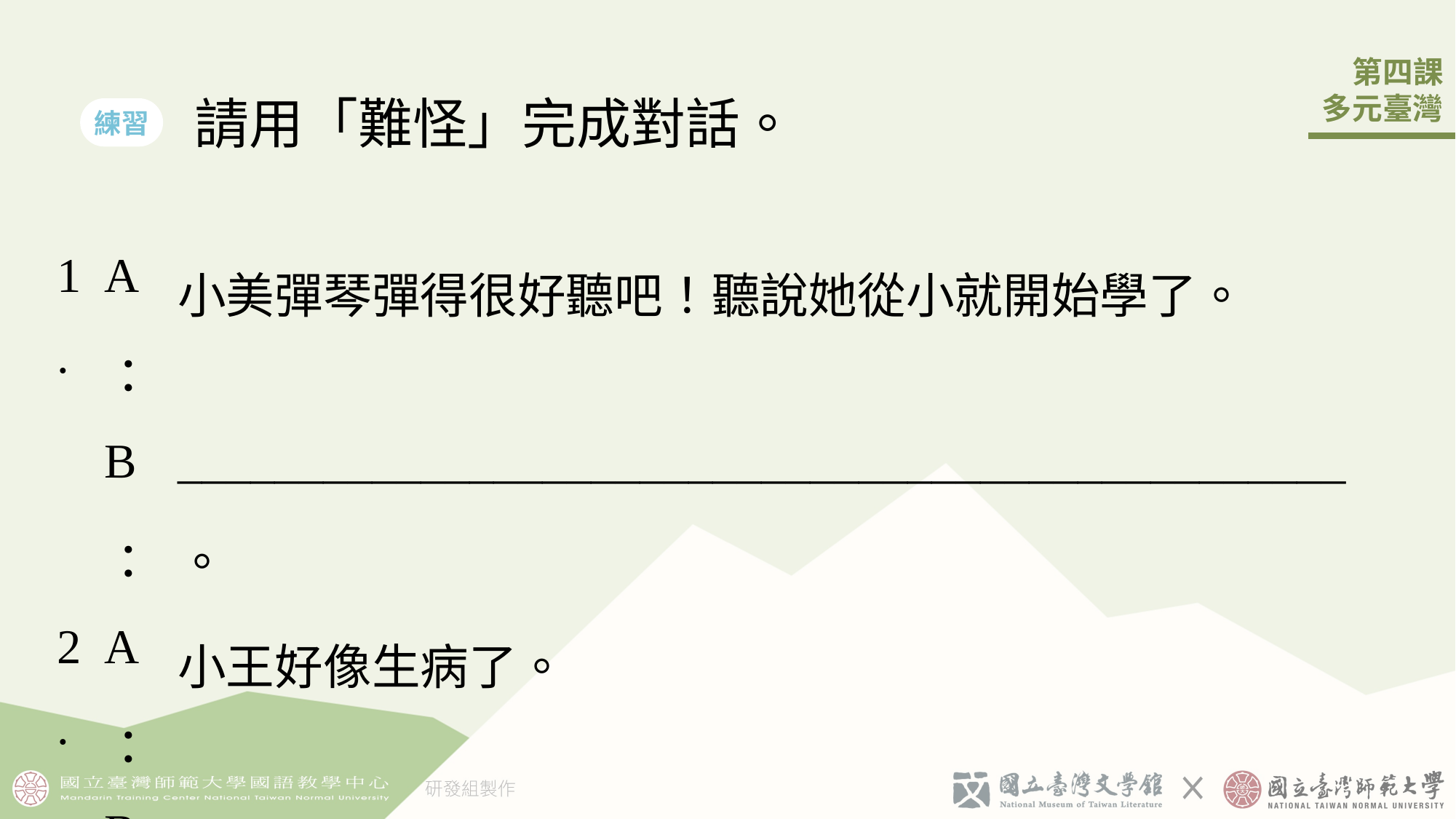

請用「難怪」完成對話。
練習
| 1. | A： | 小美彈󠇡琴彈󠇡得󠇡很好聽吧！聽說她從小就開始學了。 |
| --- | --- | --- |
|  | B： | \_\_\_\_\_\_\_\_\_\_\_\_\_\_\_\_\_\_\_\_\_\_\_\_\_\_\_\_\_\_\_\_\_\_\_\_\_\_\_\_\_\_\_\_\_\_\_\_。 |
| 2. | A： | 小王好像生病了。 |
|  | B： | \_\_\_\_\_\_\_\_\_\_\_\_\_\_\_\_\_\_\_\_\_\_\_\_\_\_\_\_\_\_\_\_\_\_\_\_\_\_\_\_\_\_\_\_\_\_\_\_。 |